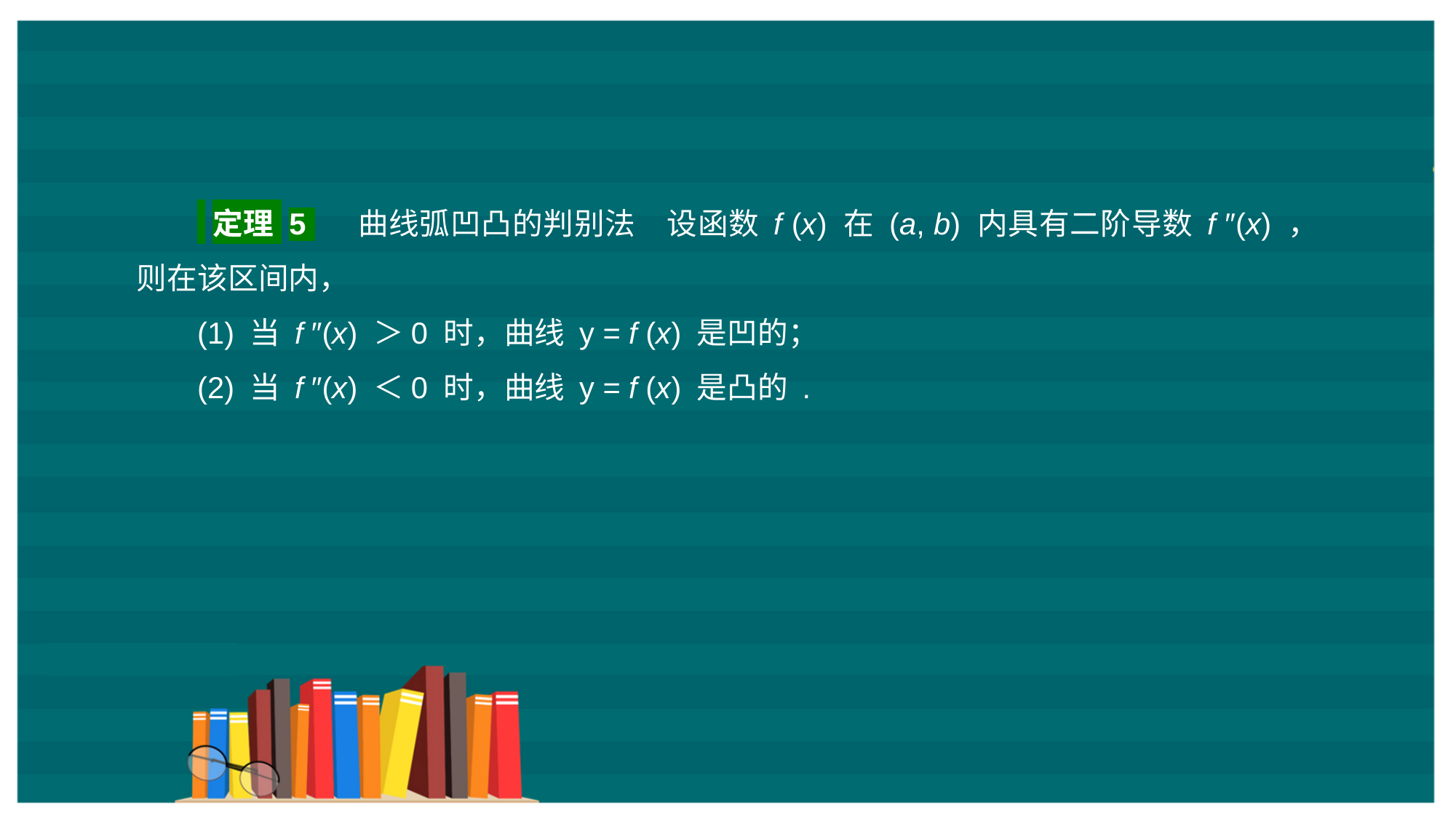

定理 5     曲线弧凹凸的判别法　设函数 f (x) 在 (a, b) 内具有二阶导数 f ″(x) ，则在该区间内，
(1) 当 f ″(x) ＞0 时，曲线 y = f (x) 是凹的；
(2) 当 f ″(x) ＜0 时，曲线 y = f (x) 是凸的 .